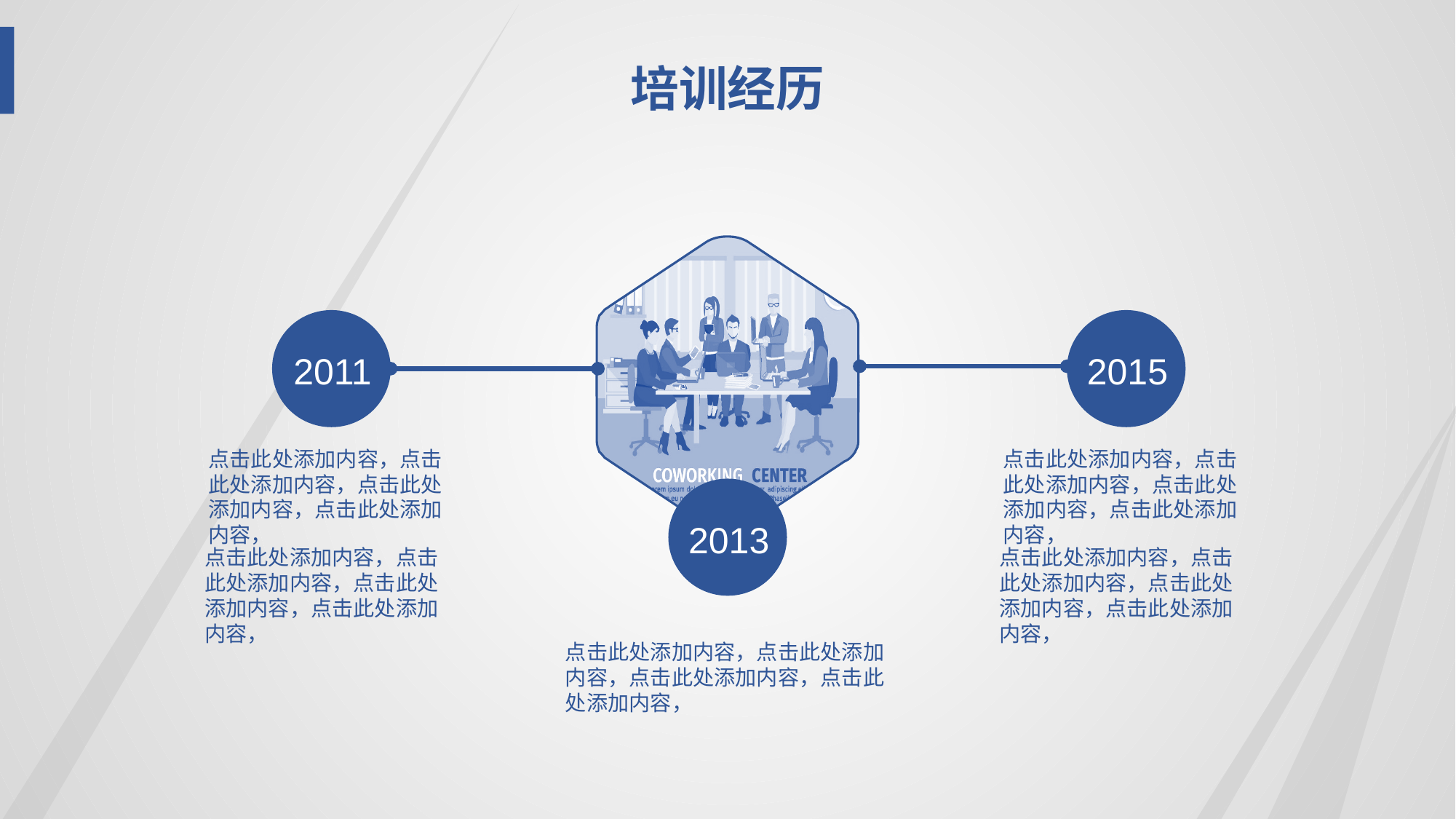

培训经历

2011

2015
点击此处添加内容，点击此处添加内容，点击此处添加内容，点击此处添加内容，
点击此处添加内容，点击此处添加内容，点击此处添加内容，点击此处添加内容，

2013
点击此处添加内容，点击此处添加内容，点击此处添加内容，点击此处添加内容，
点击此处添加内容，点击此处添加内容，点击此处添加内容，点击此处添加内容，
点击此处添加内容，点击此处添加内容，点击此处添加内容，点击此处添加内容，
.